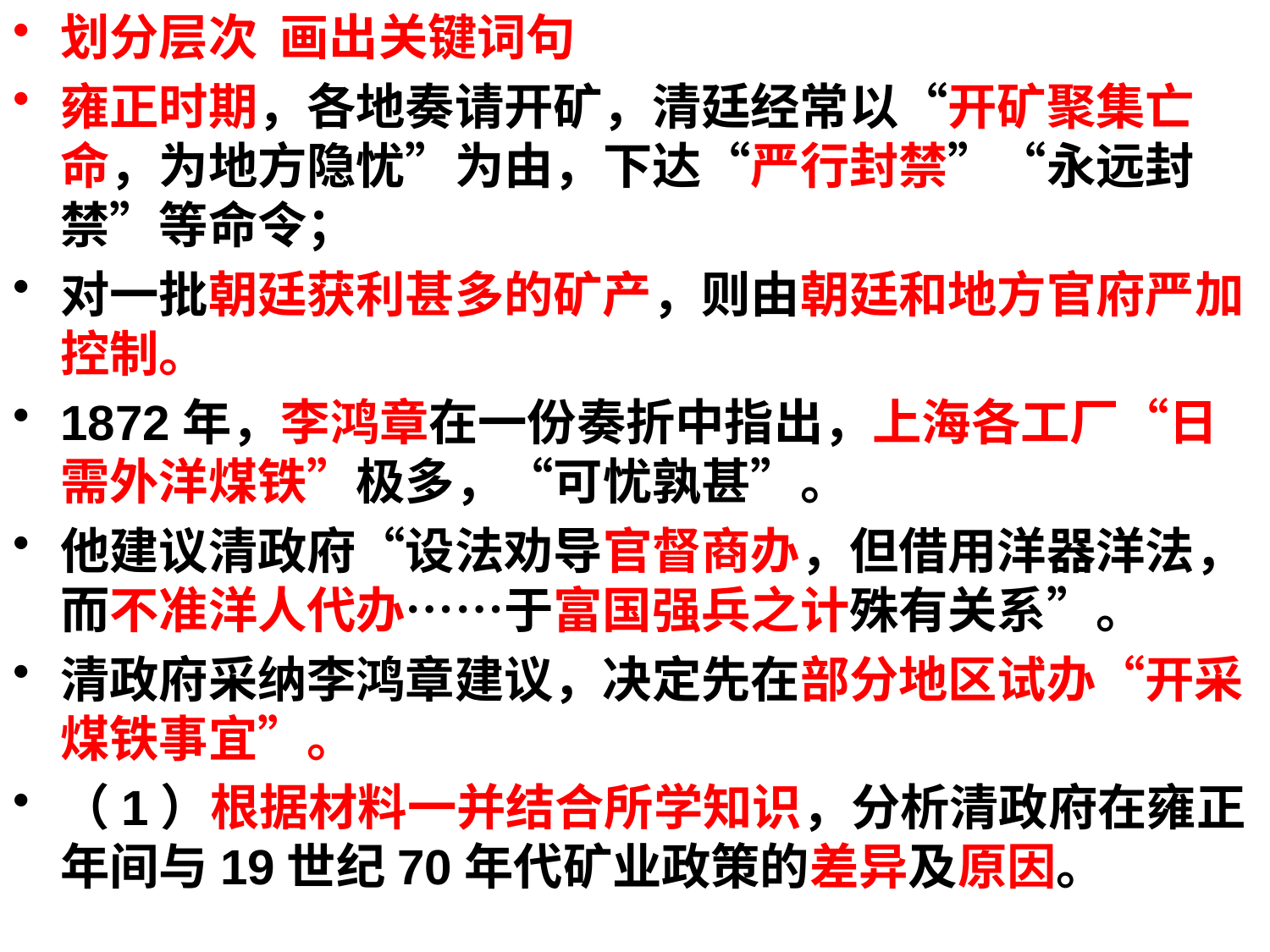

划分层次  画出关键词句
雍正时期，各地奏请开矿，清廷经常以“开矿聚集亡命，为地方隐忧”为由，下达“严行封禁”“永远封禁”等命令；
对一批朝廷获利甚多的矿产，则由朝廷和地方官府严加控制。
1872年，李鸿章在一份奏折中指出，上海各工厂“日需外洋煤铁”极多，“可忧孰甚”。
他建议清政府“设法劝导官督商办，但借用洋器洋法，而不准洋人代办……于富国强兵之计殊有关系”。
清政府采纳李鸿章建议，决定先在部分地区试办“开采煤铁事宜”。
（1）根据材料一并结合所学知识，分析清政府在雍正年间与19世纪70年代矿业政策的差异及原因。